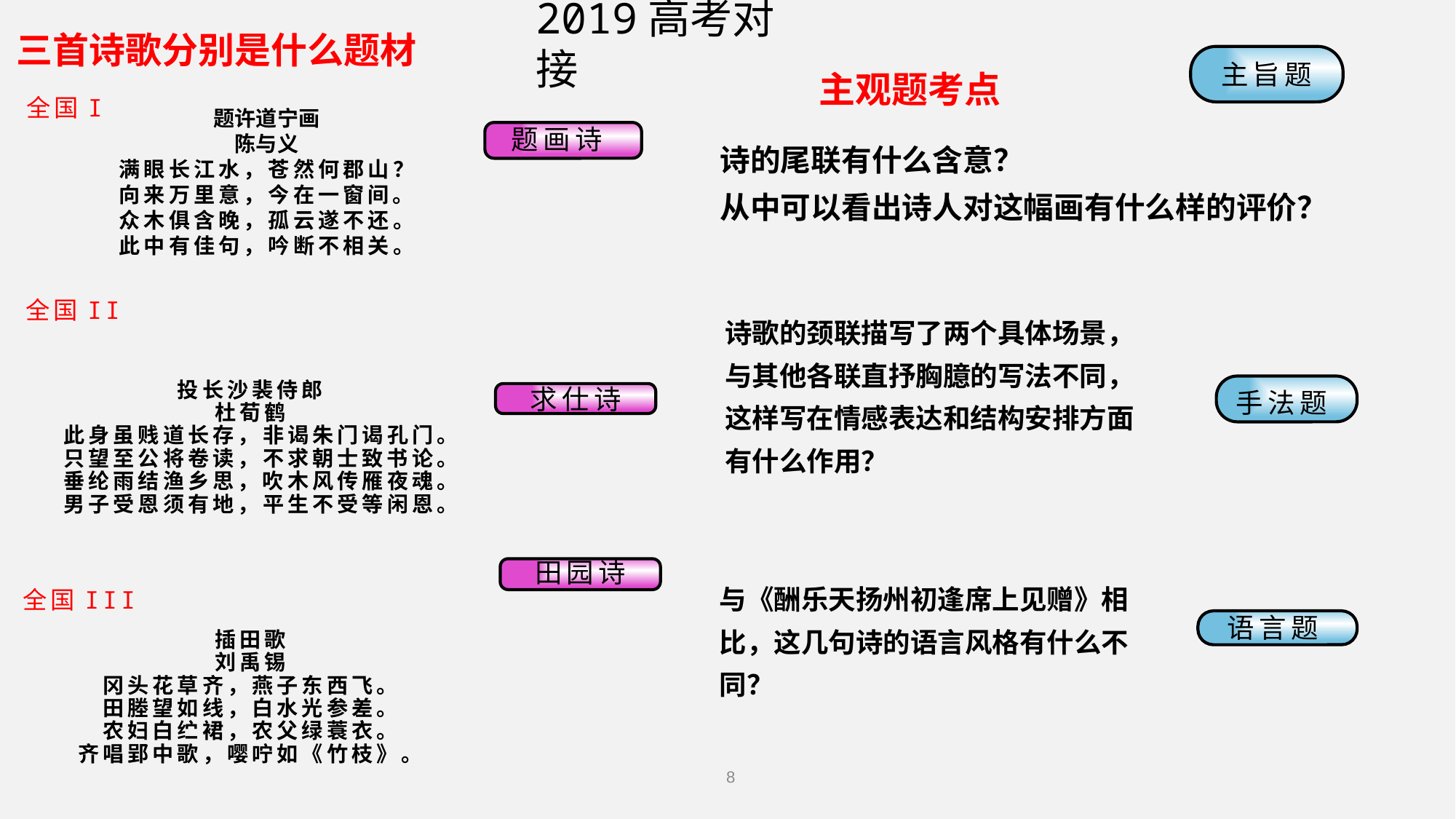

2019高考对接
三首诗歌分别是什么题材

主旨题
主观题考点
全国I
题许道宁画
陈与义
满眼长江水，苍然何郡山？
向来万里意，今在一窗间。
众木俱含晚，孤云遂不还。
此中有佳句，吟断不相关。
题画诗

诗的尾联有什么含意？
从中可以看出诗人对这幅画有什么样的评价？
全国II
诗歌的颈联描写了两个具体场景，与其他各联直抒胸臆的写法不同，这样写在情感表达和结构安排方面有什么作用？
投长沙裴侍郎
杜荀鹤
此身虽贱道长存，非谒朱门谒孔门。
只望至公将卷读，不求朝士致书论。
垂纶雨结渔乡思，吹木风传雁夜魂。
男子受恩须有地，平生不受等闲恩。

手法题

求仕诗
田园诗

与《酬乐天扬州初逢席上见赠》相比，这几句诗的语言风格有什么不同？
全国III
语言题

插田歌
刘禹锡
冈头花草齐，燕子东西飞。
田塍望如线，白水光参差。
农妇白纻裙，农父绿蓑衣。
齐唱郢中歌，嘤咛如《竹枝》。
8